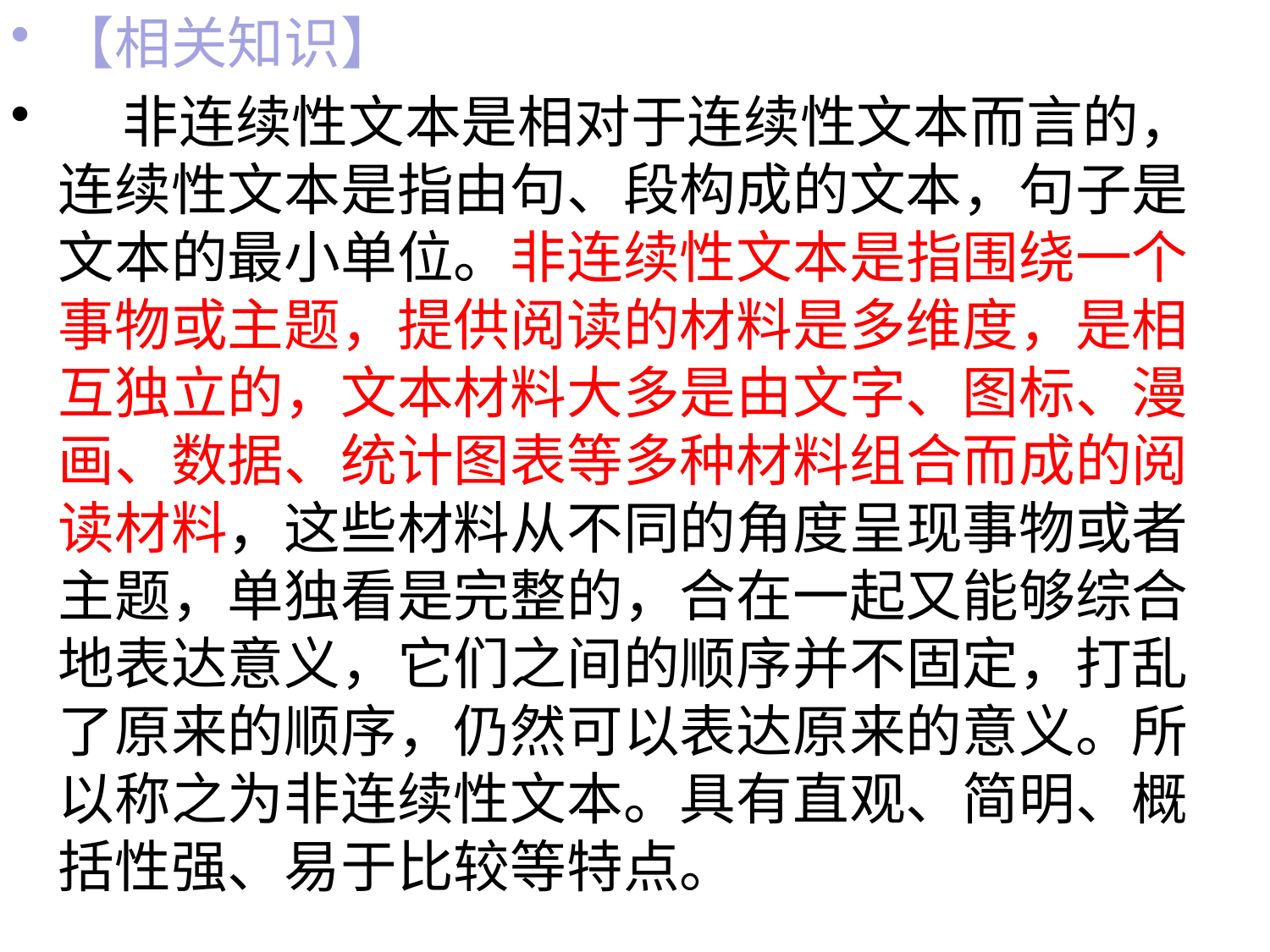

【相关知识】
    非连续性文本是相对于连续性文本而言的，连续性文本是指由句、段构成的文本，句子是文本的最小单位。非连续性文本是指围绕一个事物或主题，提供阅读的材料是多维度，是相互独立的，文本材料大多是由文字、图标、漫画、数据、统计图表等多种材料组合而成的阅读材料，这些材料从不同的角度呈现事物或者主题，单独看是完整的，合在一起又能够综合地表达意义，它们之间的顺序并不固定，打乱了原来的顺序，仍然可以表达原来的意义。所以称之为非连续性文本。具有直观、简明、概括性强、易于比较等特点。
#